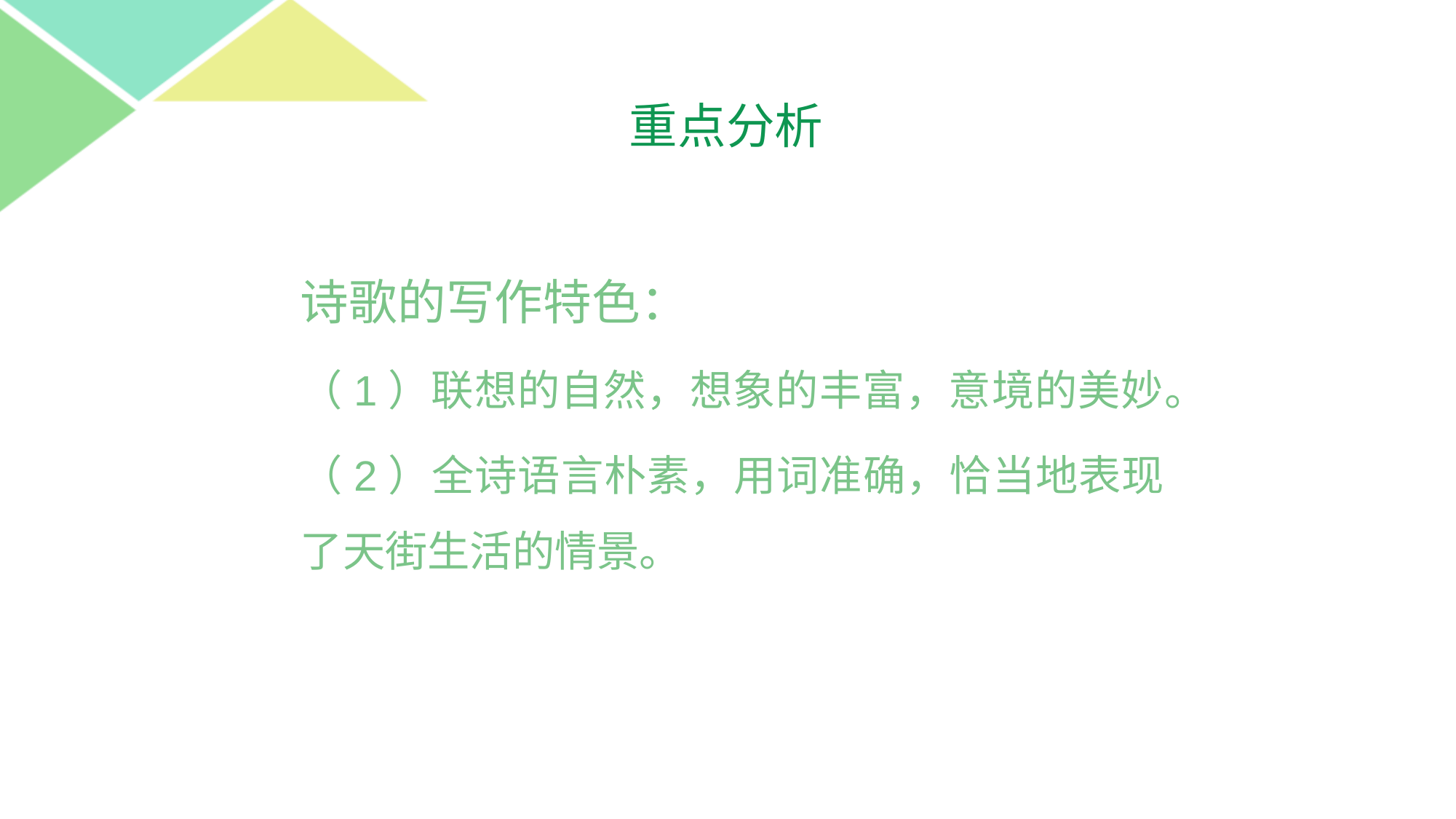

重点分析
诗歌的写作特色：
（1）联想的自然，想象的丰富，意境的美妙。
（2）全诗语言朴素，用词准确，恰当地表现了天街生活的情景。